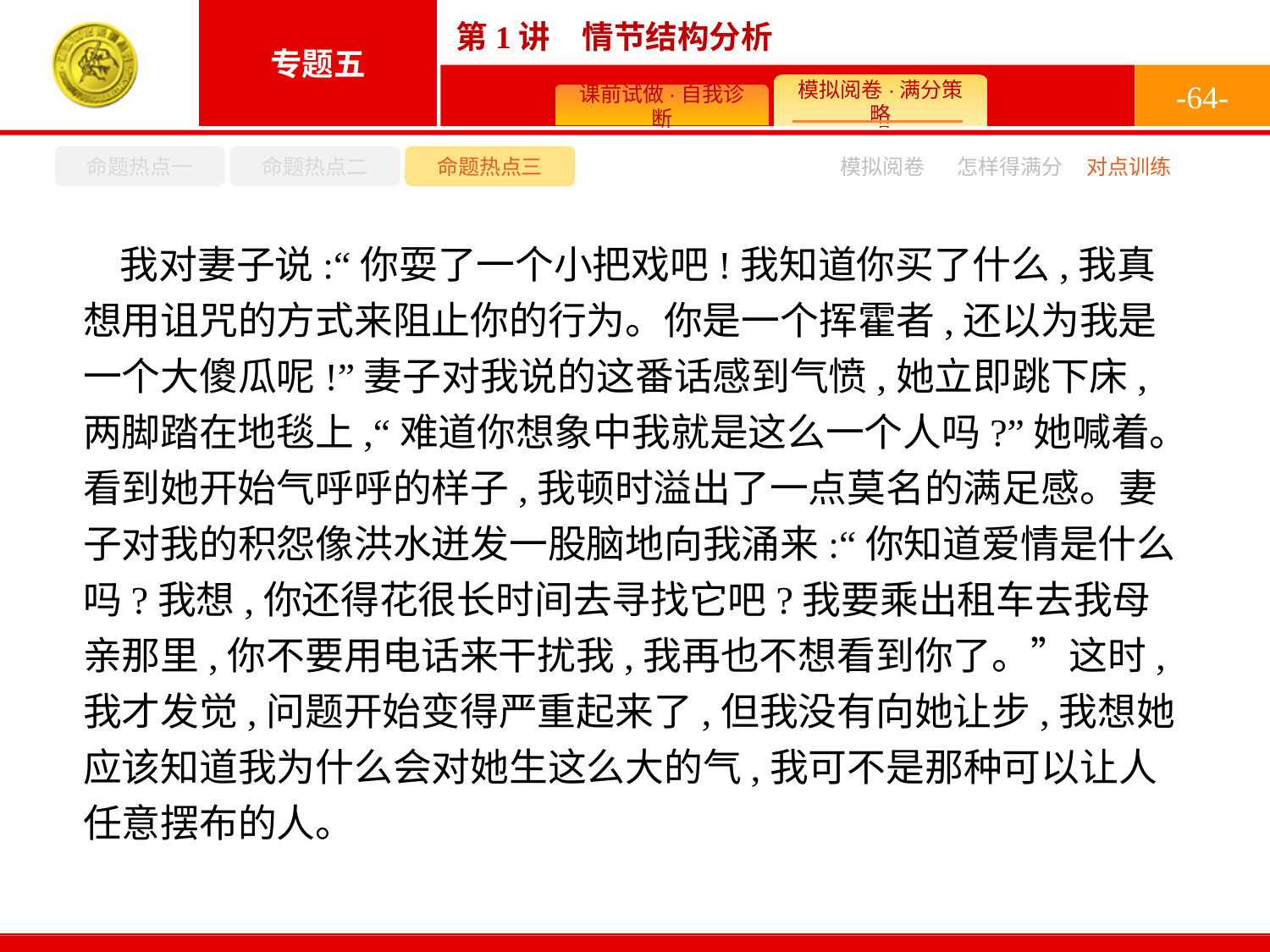

-64-
命题热点一
命题热点二
命题热点三
模拟阅卷
怎样得满分
对点训练
我对妻子说:“你耍了一个小把戏吧!我知道你买了什么,我真想用诅咒的方式来阻止你的行为。你是一个挥霍者,还以为我是一个大傻瓜呢!”妻子对我说的这番话感到气愤,她立即跳下床,两脚踏在地毯上,“难道你想象中我就是这么一个人吗?”她喊着。看到她开始气呼呼的样子,我顿时溢出了一点莫名的满足感。妻子对我的积怨像洪水迸发一股脑地向我涌来:“你知道爱情是什么吗?我想,你还得花很长时间去寻找它吧?我要乘出租车去我母亲那里,你不要用电话来干扰我,我再也不想看到你了。”这时,我才发觉,问题开始变得严重起来了,但我没有向她让步,我想她应该知道我为什么会对她生这么大的气,我可不是那种可以让人任意摆布的人。